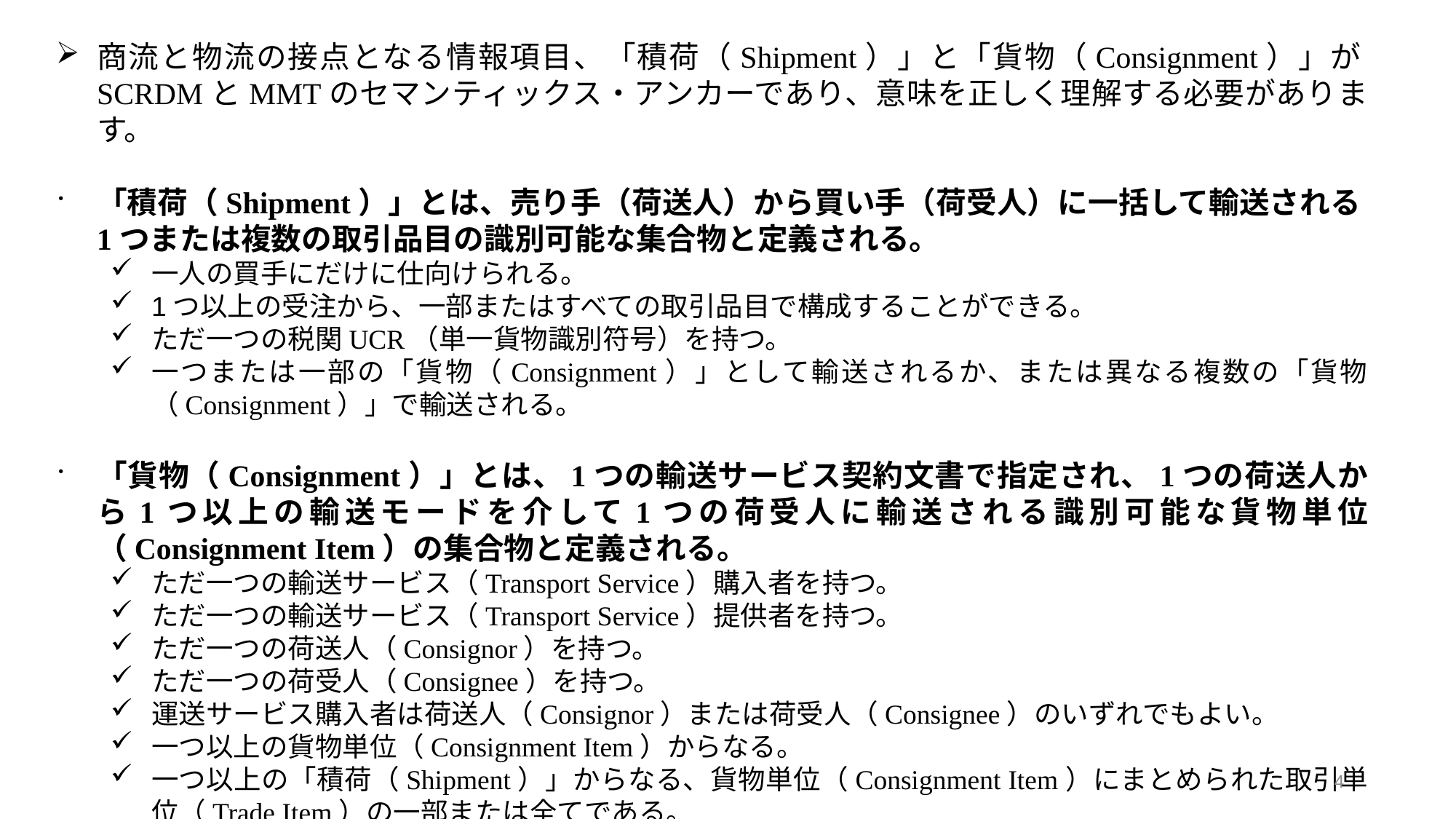

商流と物流の接点となる情報項目、「積荷（Shipment）」と「貨物（Consignment）」がSCRDMとMMTのセマンティックス・アンカーであり、意味を正しく理解する必要があります。

「積荷（Shipment）」とは、売り手（荷送人）から買い手（荷受人）に一括して輸送される1つまたは複数の取引品目の識別可能な集合物と定義される。
一人の買手にだけに仕向けられる。
1つ以上の受注から、一部またはすべての取引品目で構成することができる。
ただ一つの税関UCR（単一貨物識別符号）を持つ。
一つまたは一部の「貨物（Consignment）」として輸送されるか、または異なる複数の「貨物（Consignment）」で輸送される。

「貨物（Consignment）」とは、1つの輸送サービス契約文書で指定され、1つの荷送人から1つ以上の輸送モードを介して1つの荷受人に輸送される識別可能な貨物単位（Consignment Item）の集合物と定義される。
ただ一つの輸送サービス（Transport Service）購入者を持つ。
ただ一つの輸送サービス（Transport Service）提供者を持つ。
ただ一つの荷送人（Consignor）を持つ。
ただ一つの荷受人（Consignee）を持つ。
運送サービス購入者は荷送人（Consignor）または荷受人（Consignee）のいずれでもよい。
一つ以上の貨物単位（Consignment Item）からなる。
一つ以上の「積荷（Shipment）」からなる、貨物単位（Consignment Item）にまとめられた取引単位（Trade Item）の一部または全てである。
4